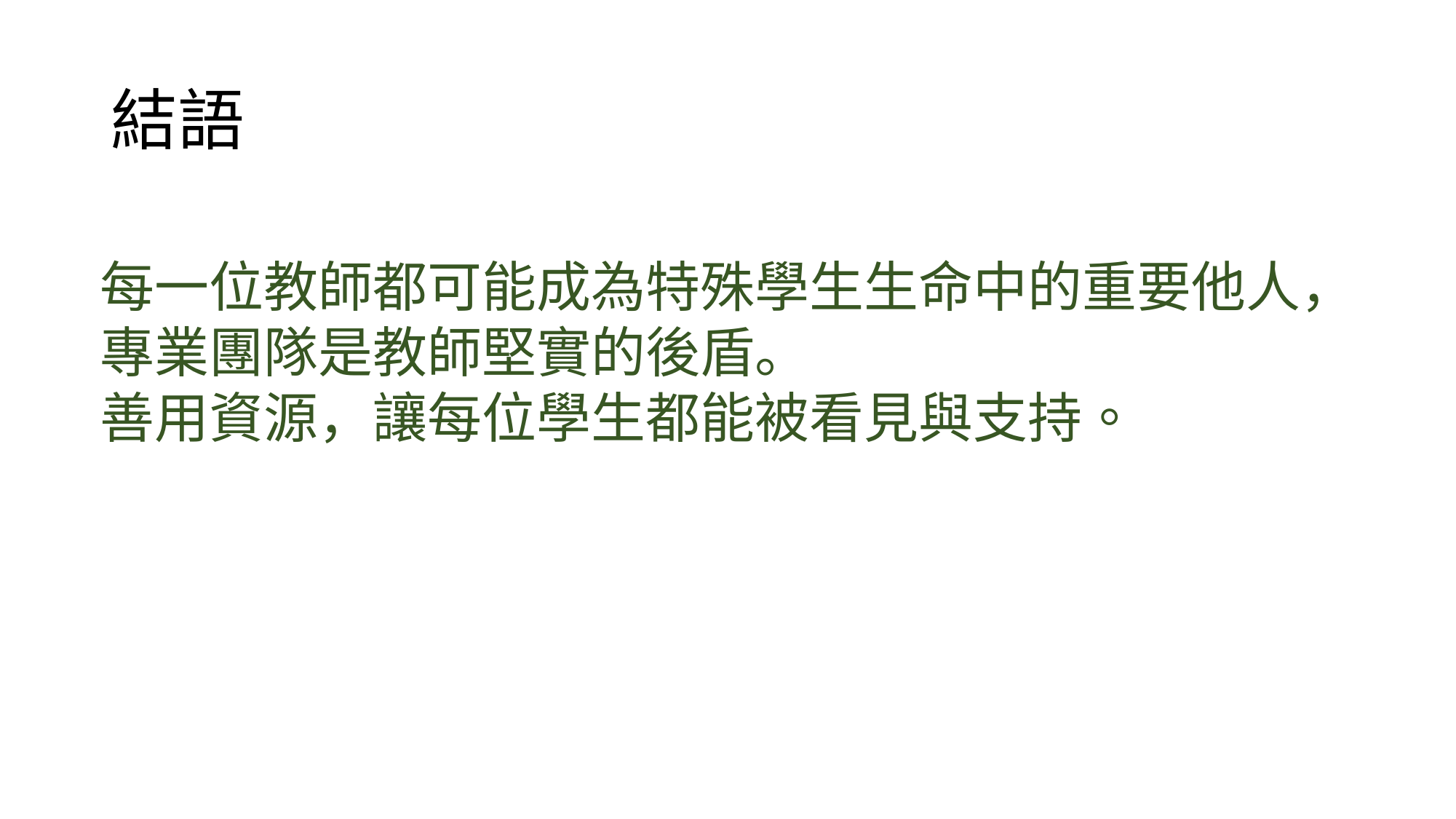

# 結語
每一位教師都可能成為特殊學生生命中的重要他人，專業團隊是教師堅實的後盾。
善用資源，讓每位學生都能被看見與支持。